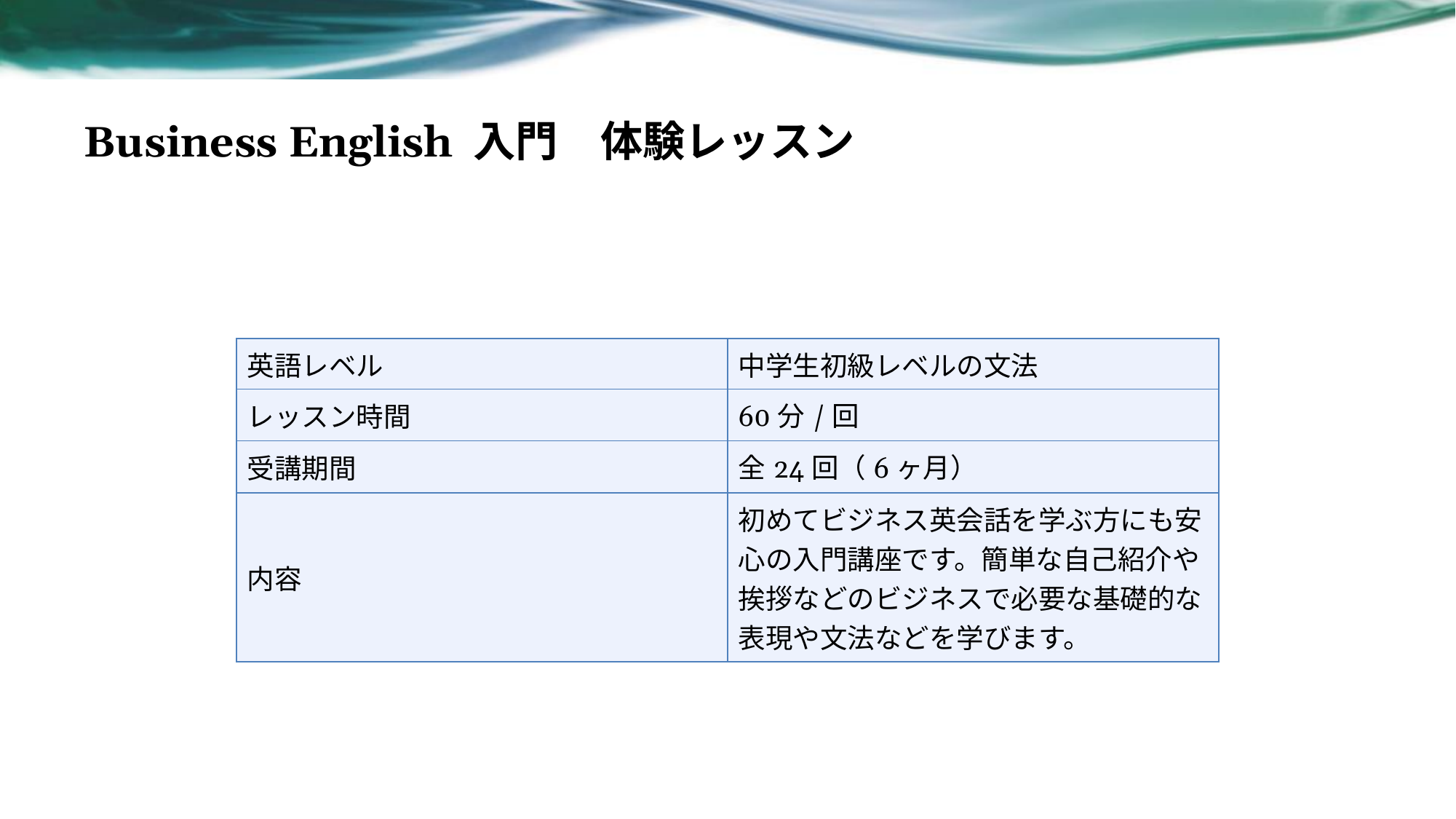

# Business English 入門　体験レッスン
| 英語レベル | 中学生初級レベルの文法 |
| --- | --- |
| レッスン時間 | 60分/回 |
| 受講期間 | 全24回（6ヶ月） |
| 内容 | 初めてビジネス英会話を学ぶ方にも安心の入門講座です。簡単な自己紹介や挨拶などのビジネスで必要な基礎的な表現や文法などを学びます。 |